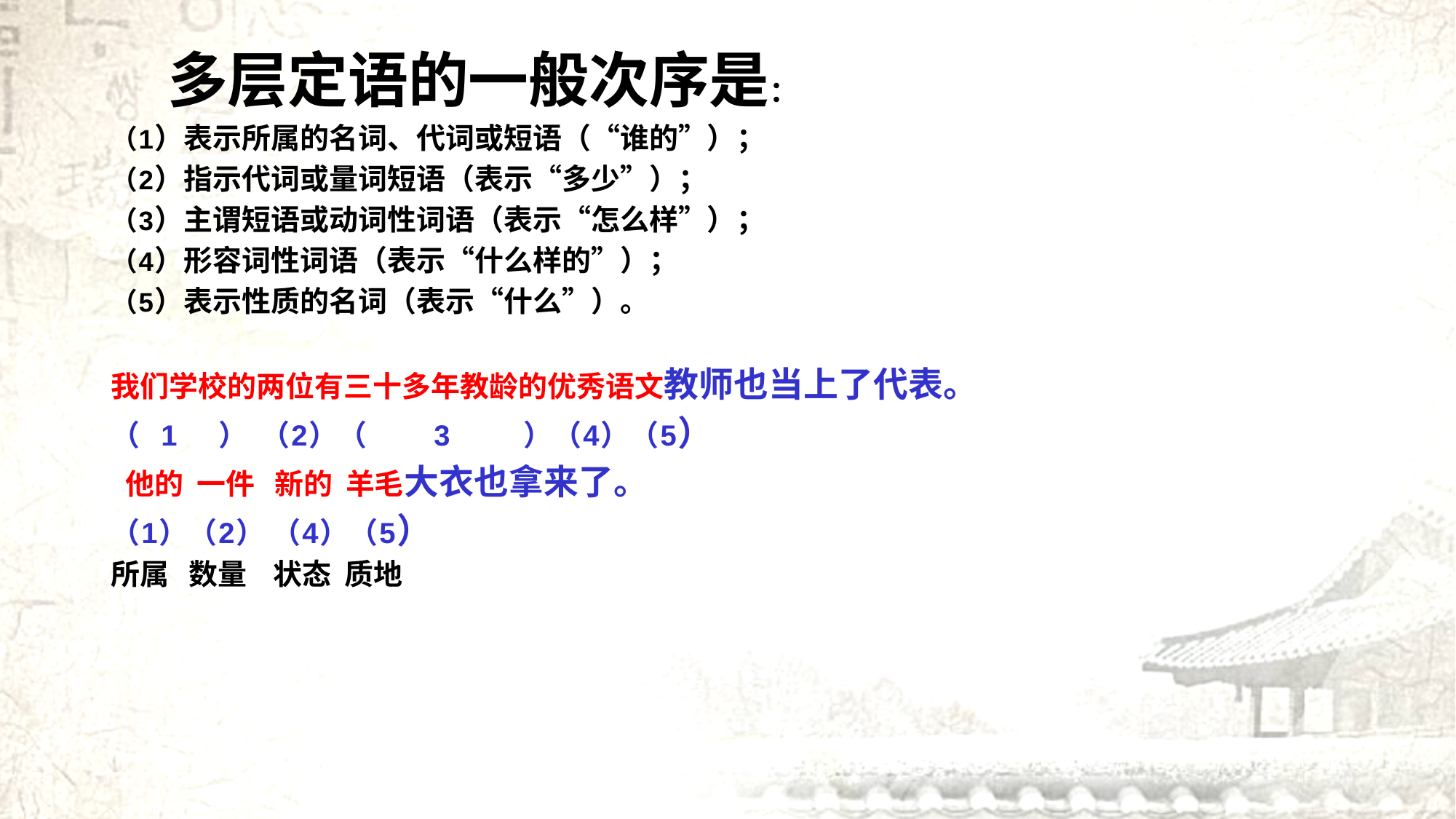

多层定语的一般次序是：
（1）表示所属的名词、代词或短语（“谁的”）；
（2）指示代词或量词短语（表示“多少”）；
（3）主谓短语或动词性词语（表示“怎么样”）；
（4）形容词性词语（表示“什么样的”）；
（5）表示性质的名词（表示“什么”）。

我们学校的两位有三十多年教龄的优秀语文教师也当上了代表。
（   1     ）  （2）（          3         ）（4）（5）
  他的  一件   新的  羊毛大衣也拿来了。
（1）（2） （4）（5）
所属   数量    状态  质地

#